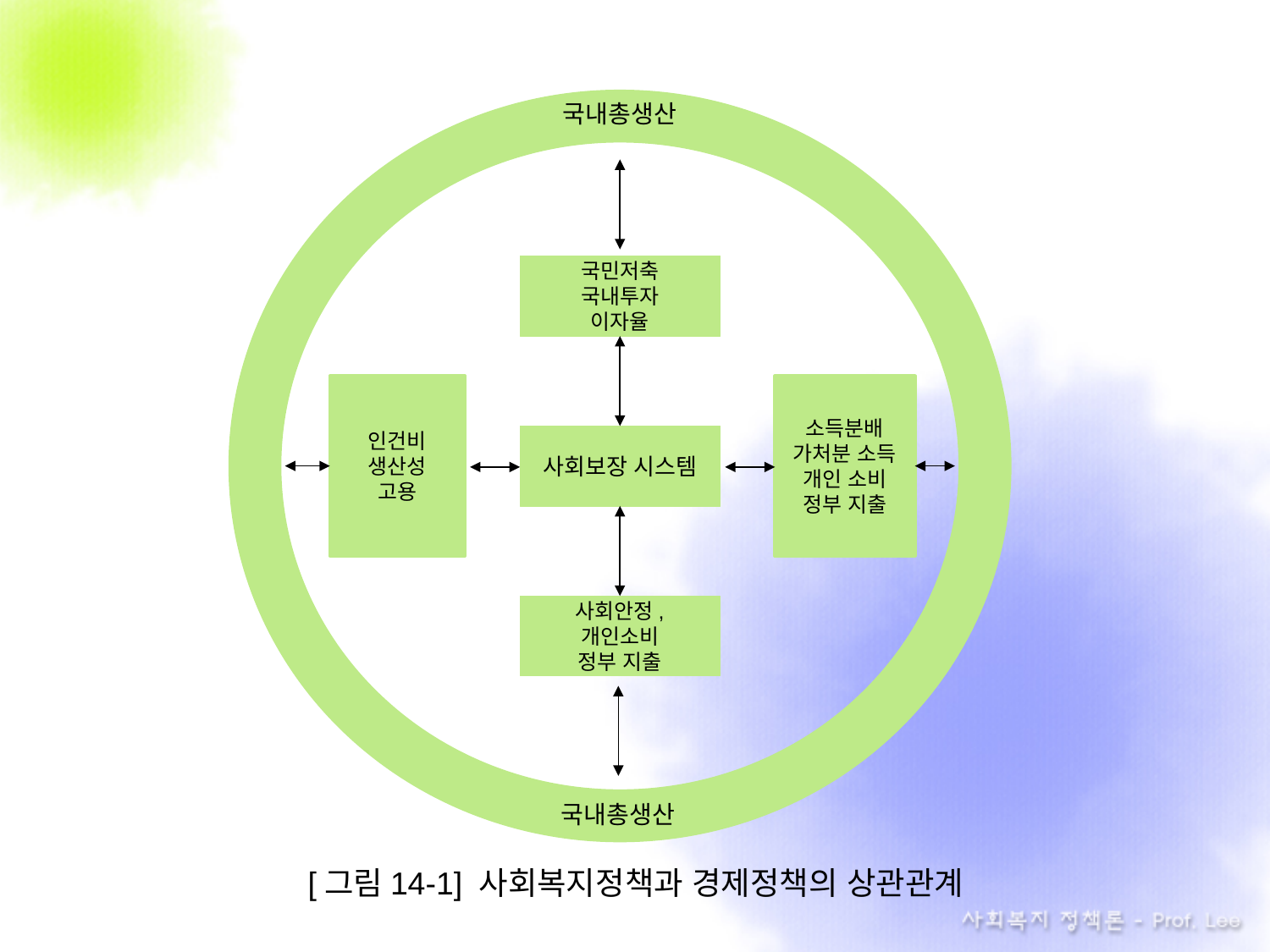

국내총생산

국민저축
국내투자
이자율
인건비
생산성
고용
소득분배
가처분 소득
개인 소비
정부 지출
사회보장 시스템
사회안정,
개인소비
정부 지출
국내총생산
[그림14-1] 사회복지정책과 경제정책의 상관관계